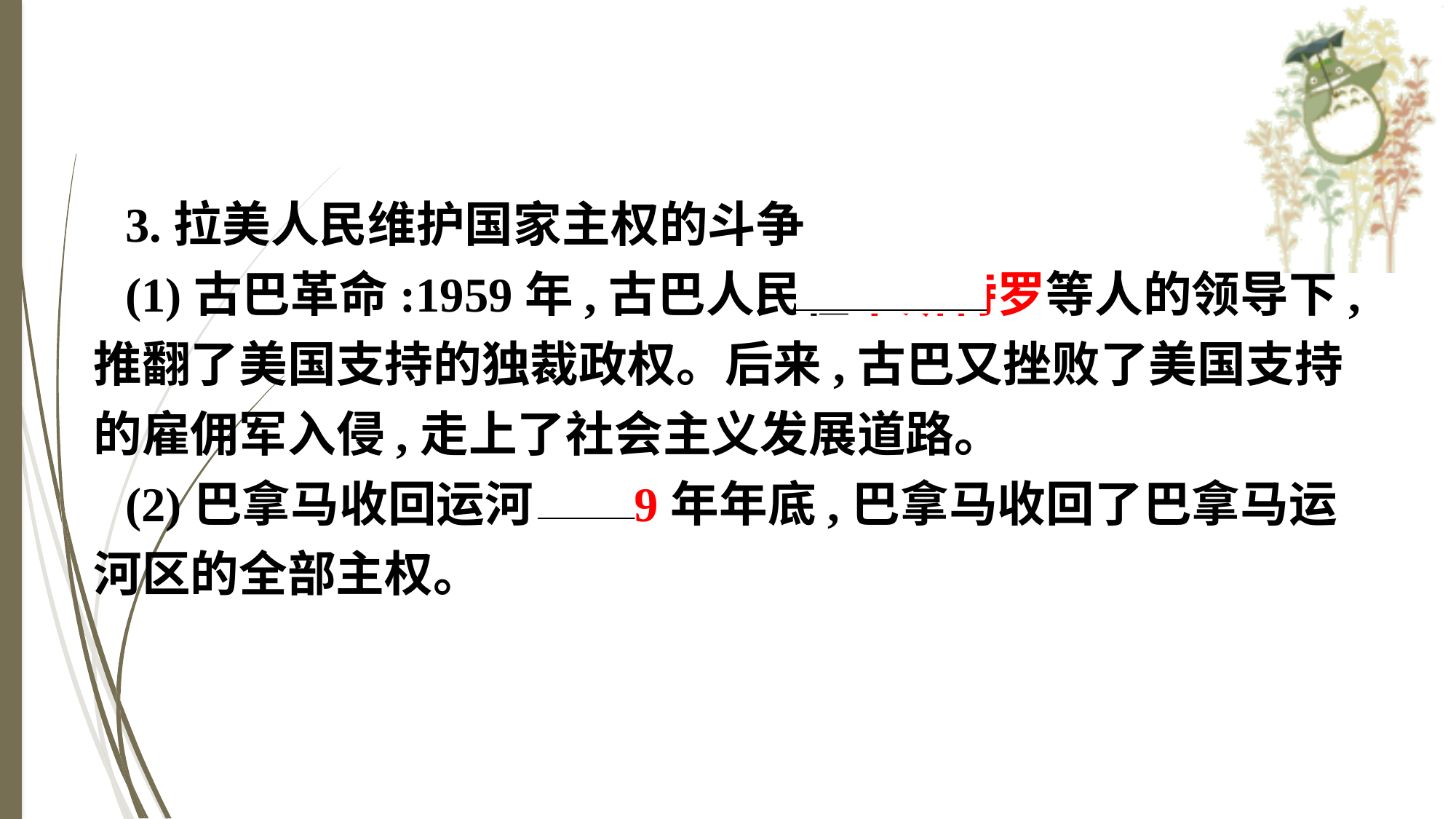

3.拉美人民维护国家主权的斗争
(1)古巴革命:1959年,古巴人民在卡斯特罗等人的领导下,推翻了美国支持的独裁政权。后来,古巴又挫败了美国支持的雇佣军入侵,走上了社会主义发展道路。
(2)巴拿马收回运河:1999年年底,巴拿马收回了巴拿马运河区的全部主权。